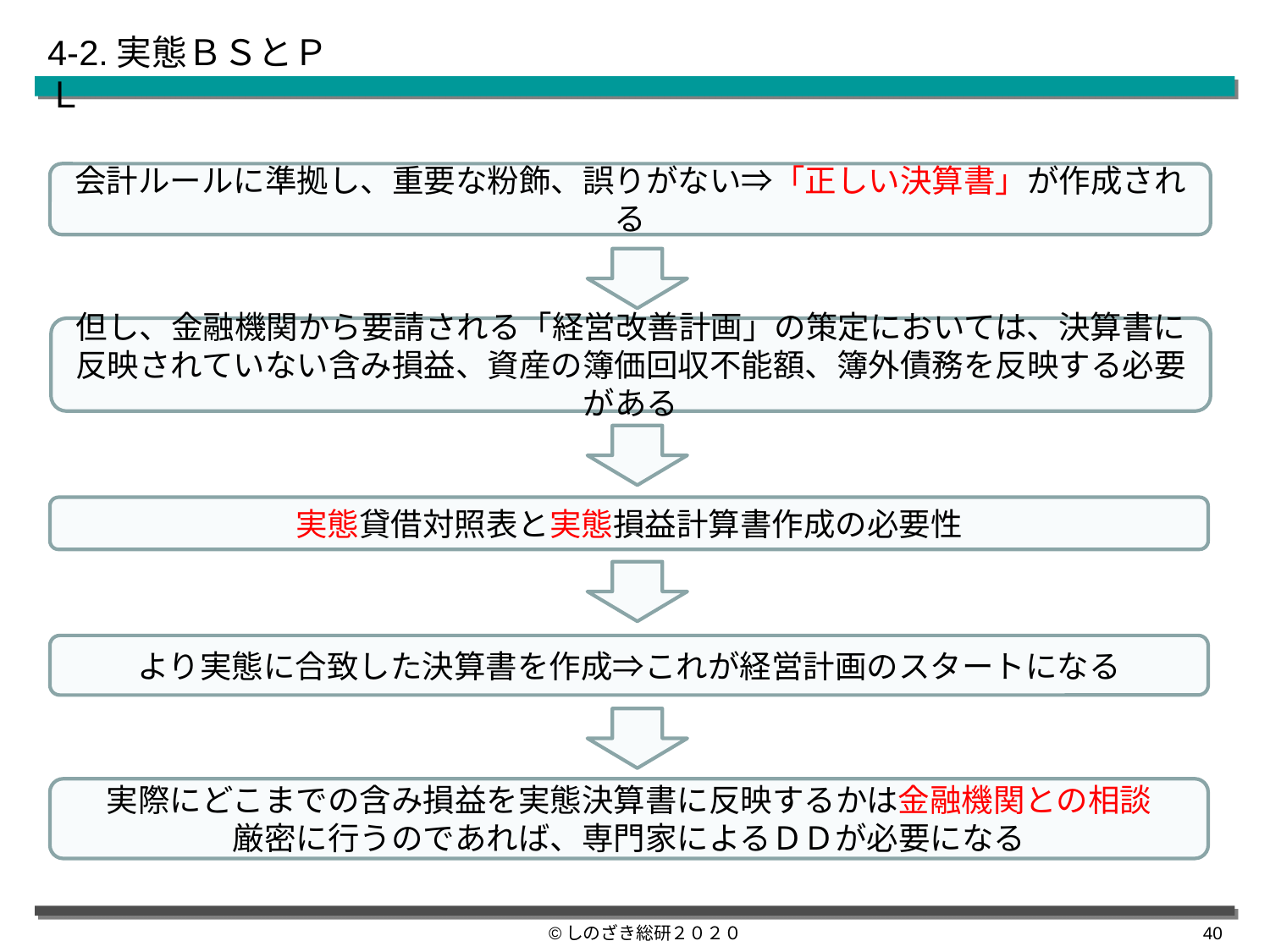

4-2.実態ＢＳとＰＬ
会計ルールに準拠し、重要な粉飾、誤りがない⇒「正しい決算書」が作成される

但し、金融機関から要請される「経営改善計画」の策定においては、決算書に反映されていない含み損益、資産の簿価回収不能額、簿外債務を反映する必要がある

実態貸借対照表と実態損益計算書作成の必要性

より実態に合致した決算書を作成⇒これが経営計画のスタートになる

実際にどこまでの含み損益を実態決算書に反映するかは金融機関との相談
厳密に行うのであれば、専門家によるＤＤが必要になる
©しのざき総研２０２０
40